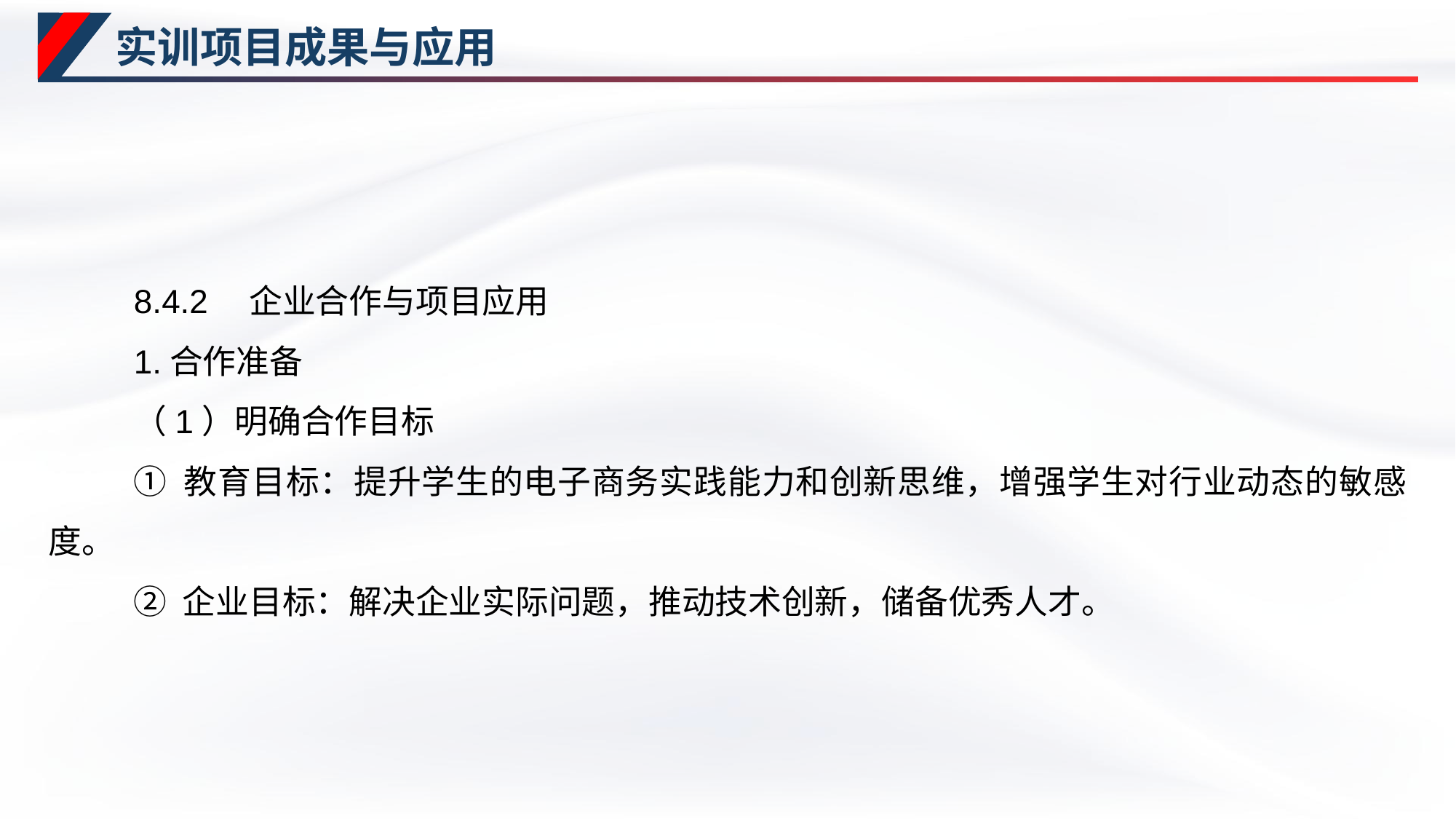

# 实训项目成果与应用
8.4.2　企业合作与项目应用
1.合作准备
（1）明确合作目标
① 教育目标：提升学生的电子商务实践能力和创新思维，增强学生对行业动态的敏感度。
② 企业目标：解决企业实际问题，推动技术创新，储备优秀人才。